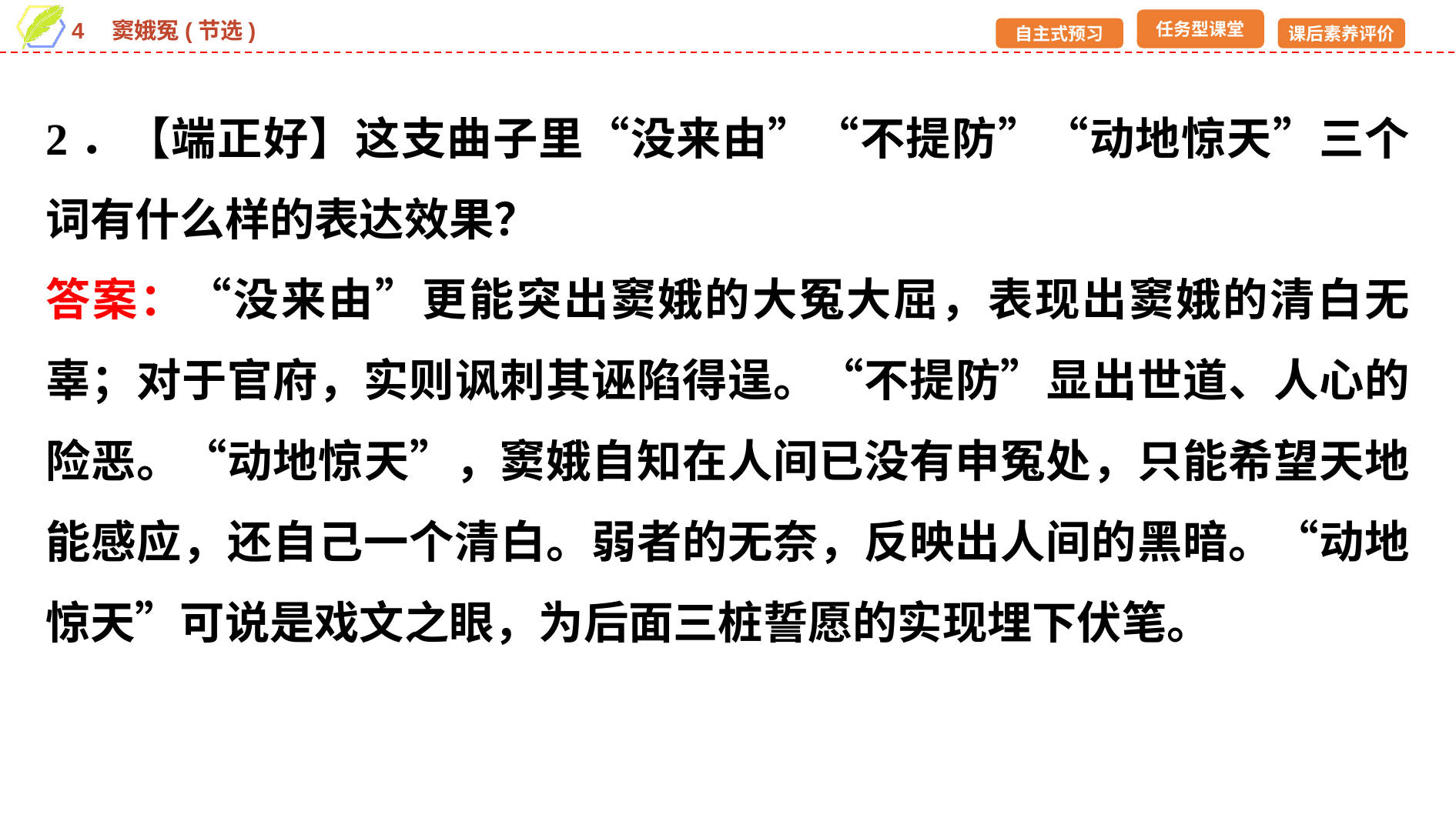

2．【端正好】这支曲子里“没来由”“不提防”“动地惊天”三个词有什么样的表达效果？
答案：“没来由”更能突出窦娥的大冤大屈，表现出窦娥的清白无辜；对于官府，实则讽刺其诬陷得逞。“不提防”显出世道、人心的险恶。“动地惊天”，窦娥自知在人间已没有申冤处，只能希望天地能感应，还自己一个清白。弱者的无奈，反映出人间的黑暗。“动地惊天”可说是戏文之眼，为后面三桩誓愿的实现埋下伏笔。